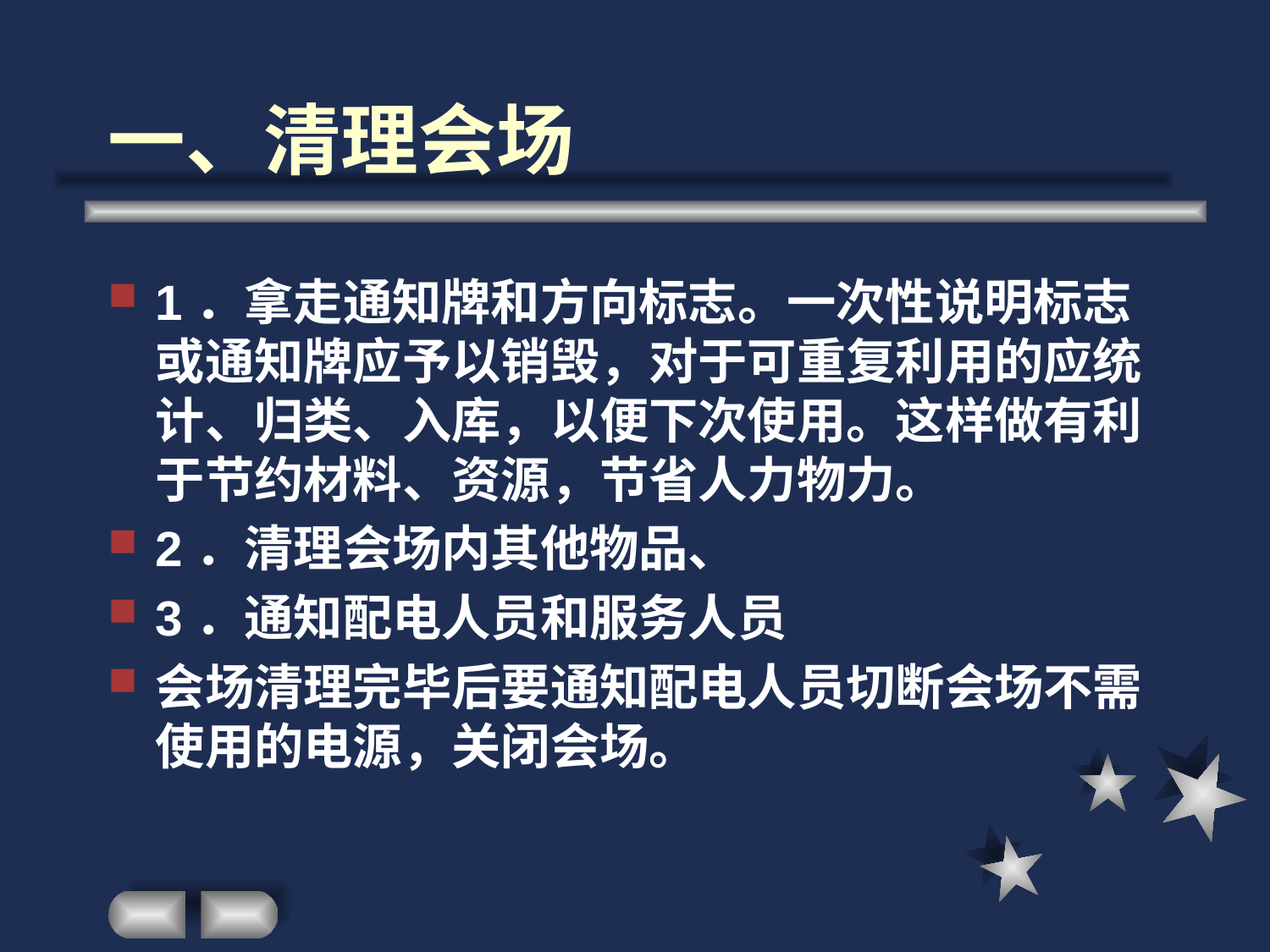

# 一、清理会场
1．拿走通知牌和方向标志。一次性说明标志或通知牌应予以销毁，对于可重复利用的应统计、归类、入库，以便下次使用。这样做有利于节约材料、资源，节省人力物力。
2．清理会场内其他物品、
3．通知配电人员和服务人员
会场清理完毕后要通知配电人员切断会场不需使用的电源，关闭会场。